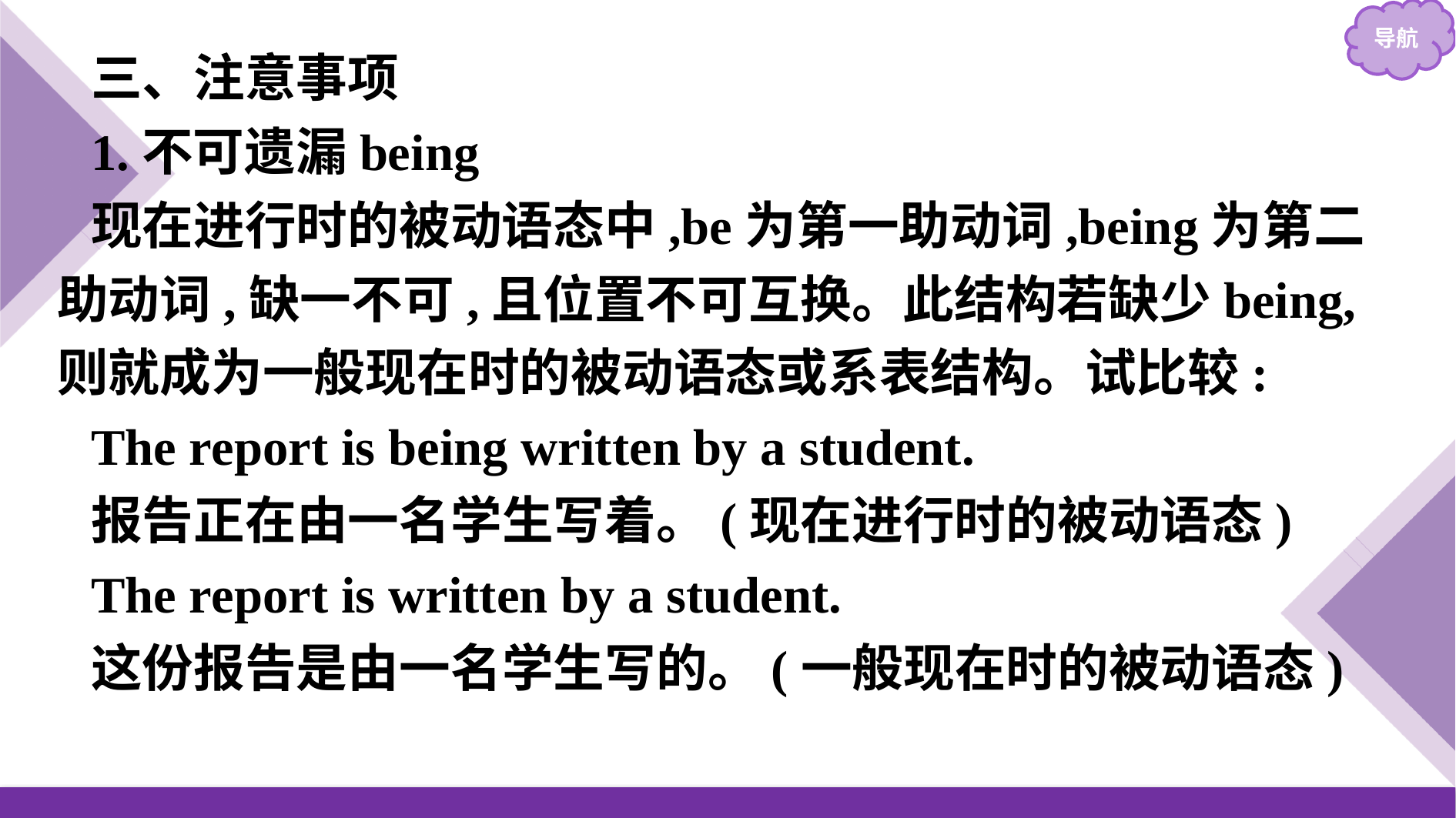

三、注意事项
1.不可遗漏being
现在进行时的被动语态中,be为第一助动词,being为第二助动词,缺一不可,且位置不可互换。此结构若缺少being,则就成为一般现在时的被动语态或系表结构。试比较:
The report is being written by a student.
报告正在由一名学生写着。(现在进行时的被动语态)
The report is written by a student.
这份报告是由一名学生写的。(一般现在时的被动语态)